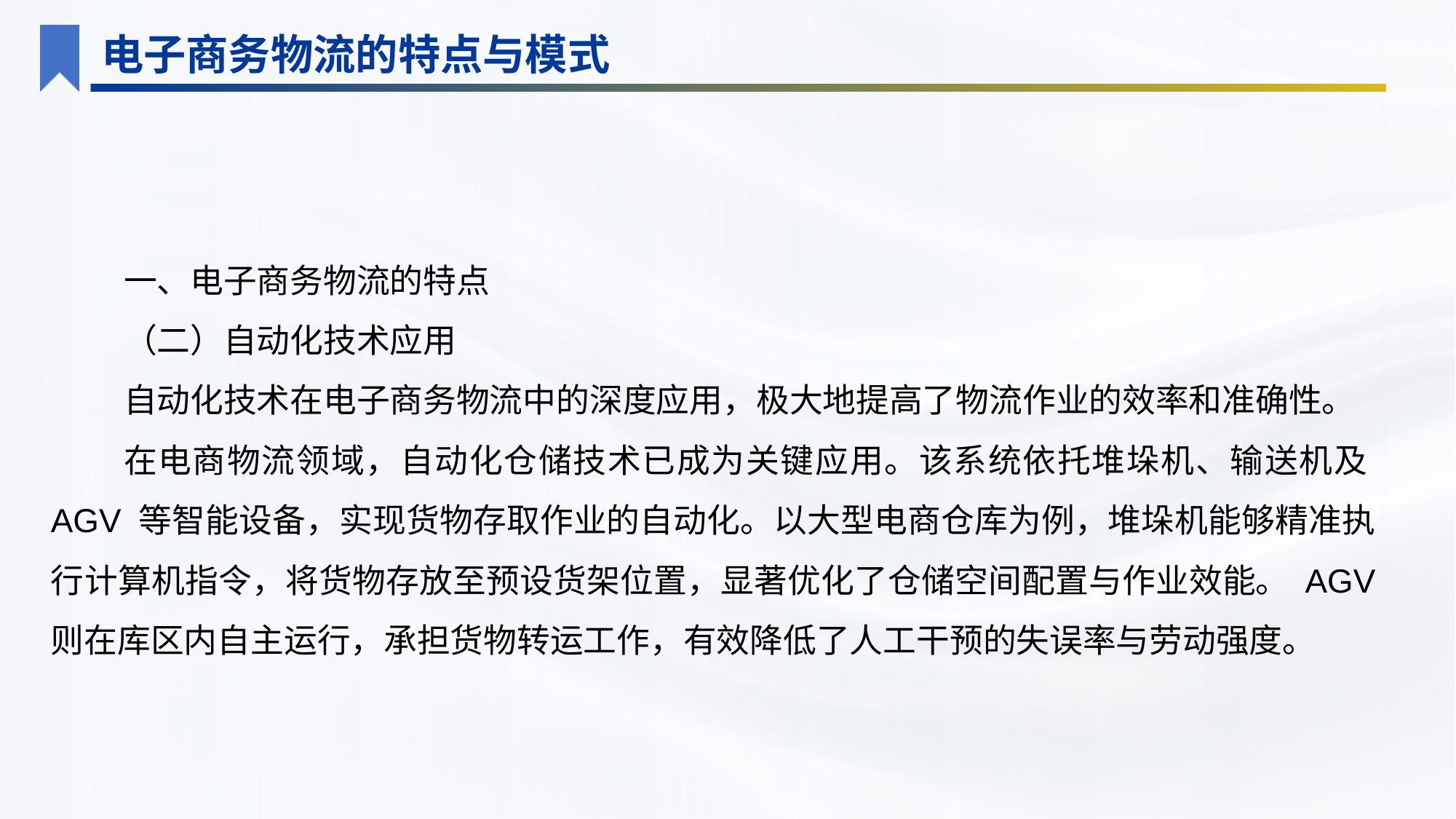

电子商务物流的特点与模式
一、电子商务物流的特点
（二）自动化技术应用
自动化技术在电子商务物流中的深度应用，极大地提高了物流作业的效率和准确性。
在电商物流领域，自动化仓储技术已成为关键应用。该系统依托堆垛机、输送机及AGV 等智能设备，实现货物存取作业的自动化。以大型电商仓库为例，堆垛机能够精准执行计算机指令，将货物存放至预设货架位置，显著优化了仓储空间配置与作业效能。 AGV 则在库区内自主运行，承担货物转运工作，有效降低了人工干预的失误率与劳动强度。